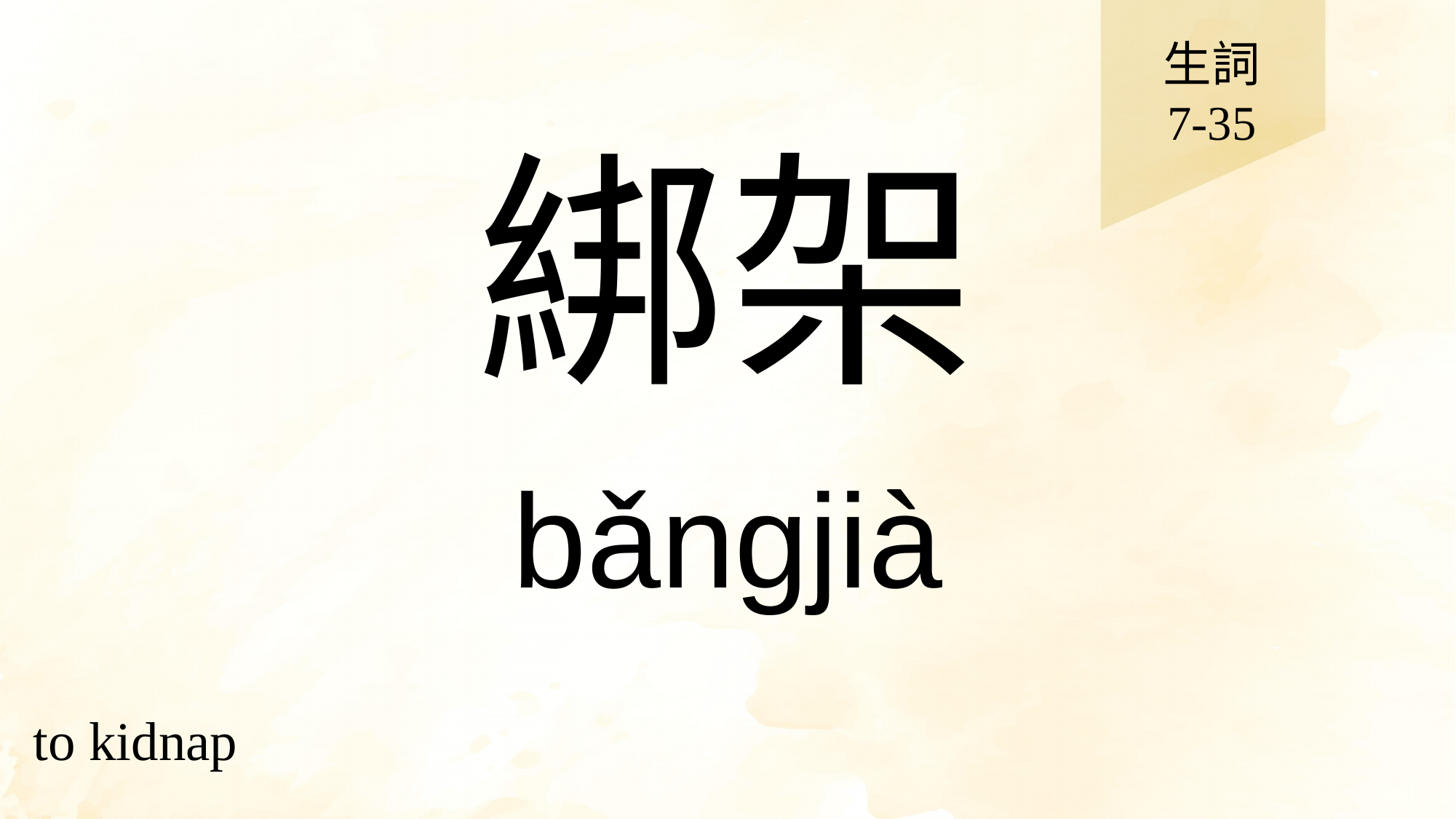

生詞
7-35
# 綁架
bǎngjià
to kidnap